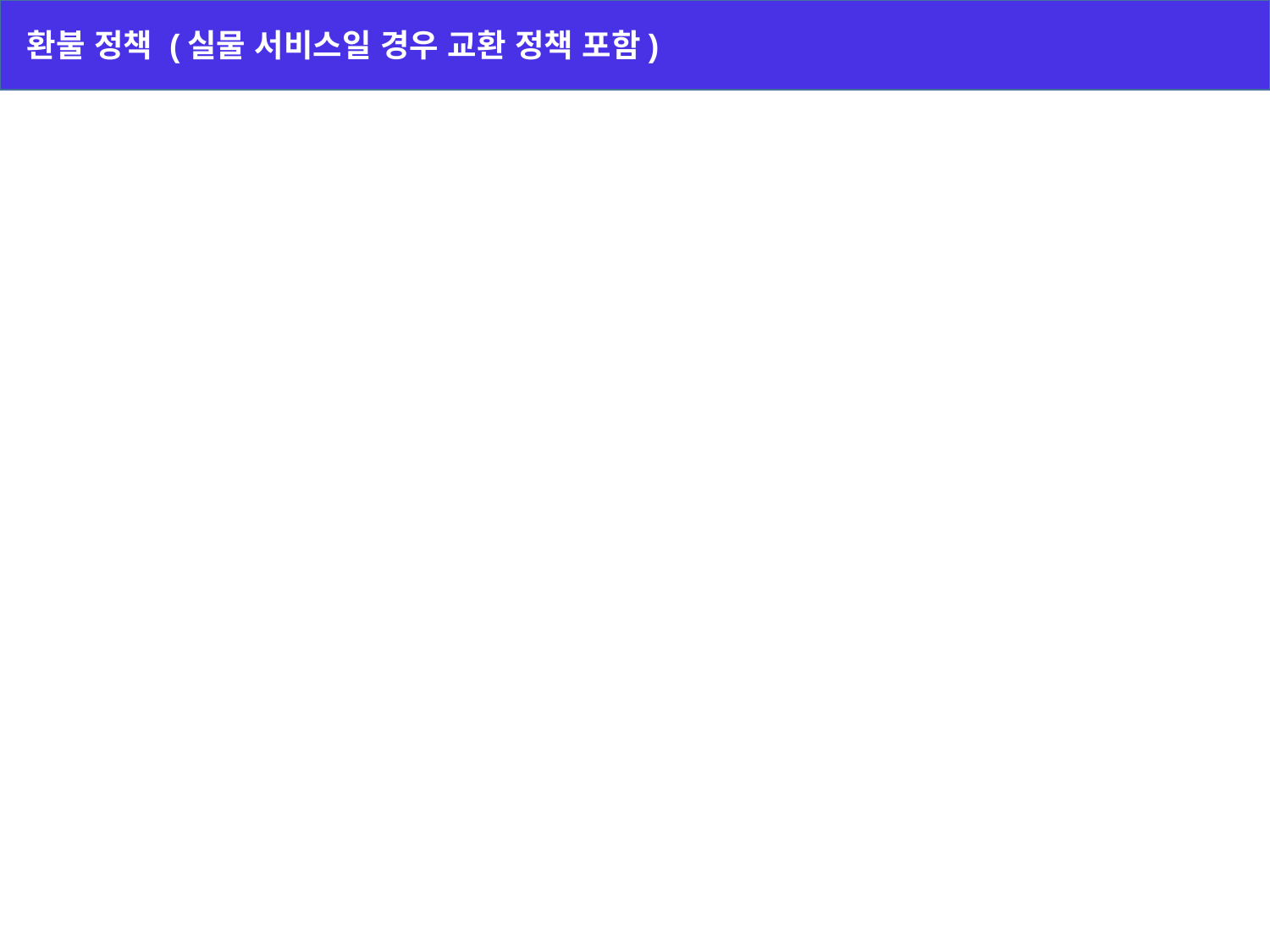

환불 정책 (실물 서비스일 경우 교환 정책 포함)